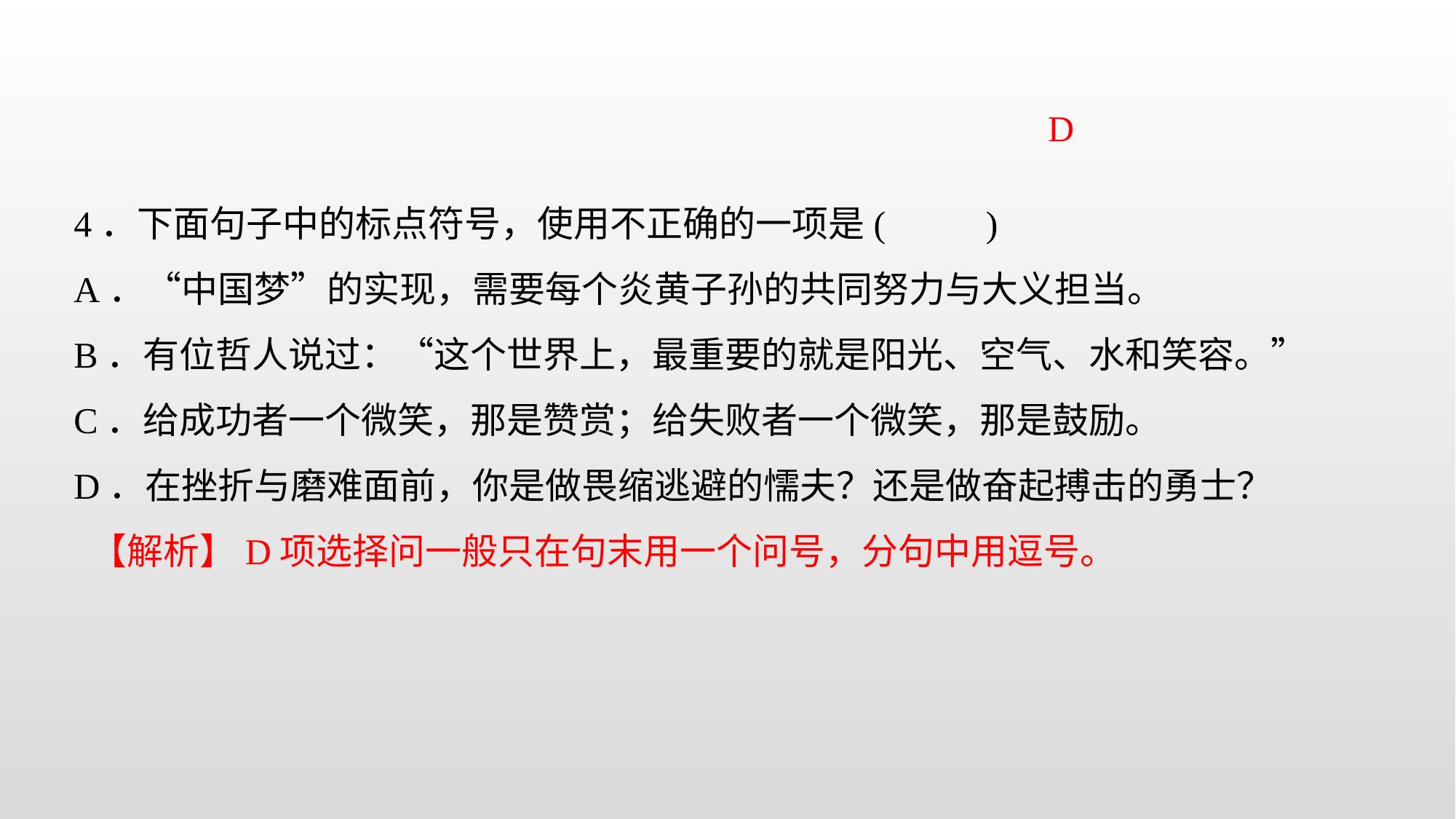

D
4．下面句子中的标点符号，使用不正确的一项是(           )
A．“中国梦”的实现，需要每个炎黄子孙的共同努力与大义担当。
B．有位哲人说过：“这个世界上，最重要的就是阳光、空气、水和笑容。”
C．给成功者一个微笑，那是赞赏；给失败者一个微笑，那是鼓励。
D．在挫折与磨难面前，你是做畏缩逃避的懦夫？还是做奋起搏击的勇士？
 【解析】D项选择问一般只在句末用一个问号，分句中用逗号。